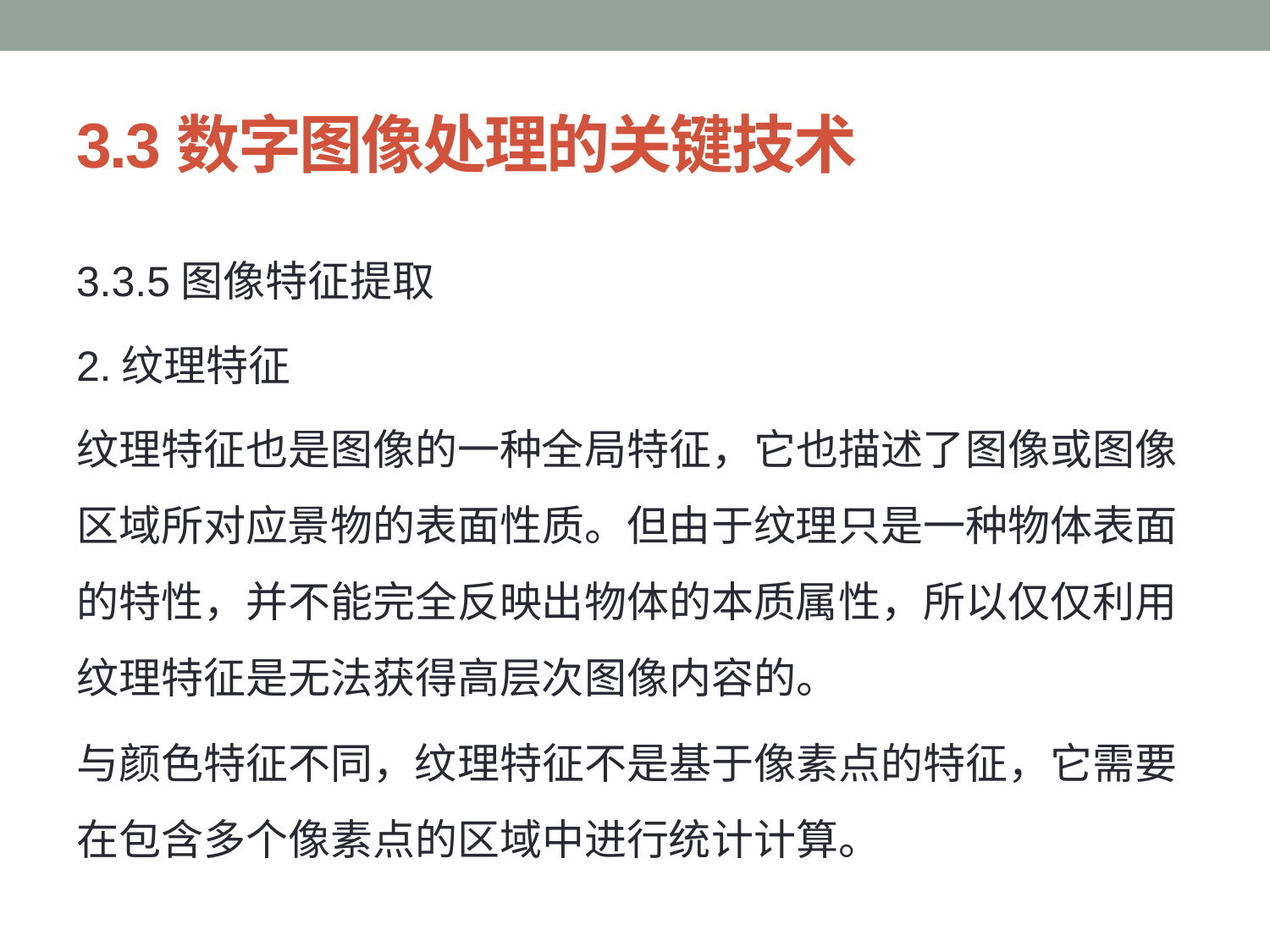

# 3.3数字图像处理的关键技术
3.3.5图像特征提取
2.纹理特征
纹理特征也是图像的一种全局特征，它也描述了图像或图像区域所对应景物的表面性质。但由于纹理只是一种物体表面的特性，并不能完全反映出物体的本质属性，所以仅仅利用纹理特征是无法获得高层次图像内容的。
与颜色特征不同，纹理特征不是基于像素点的特征，它需要在包含多个像素点的区域中进行统计计算。